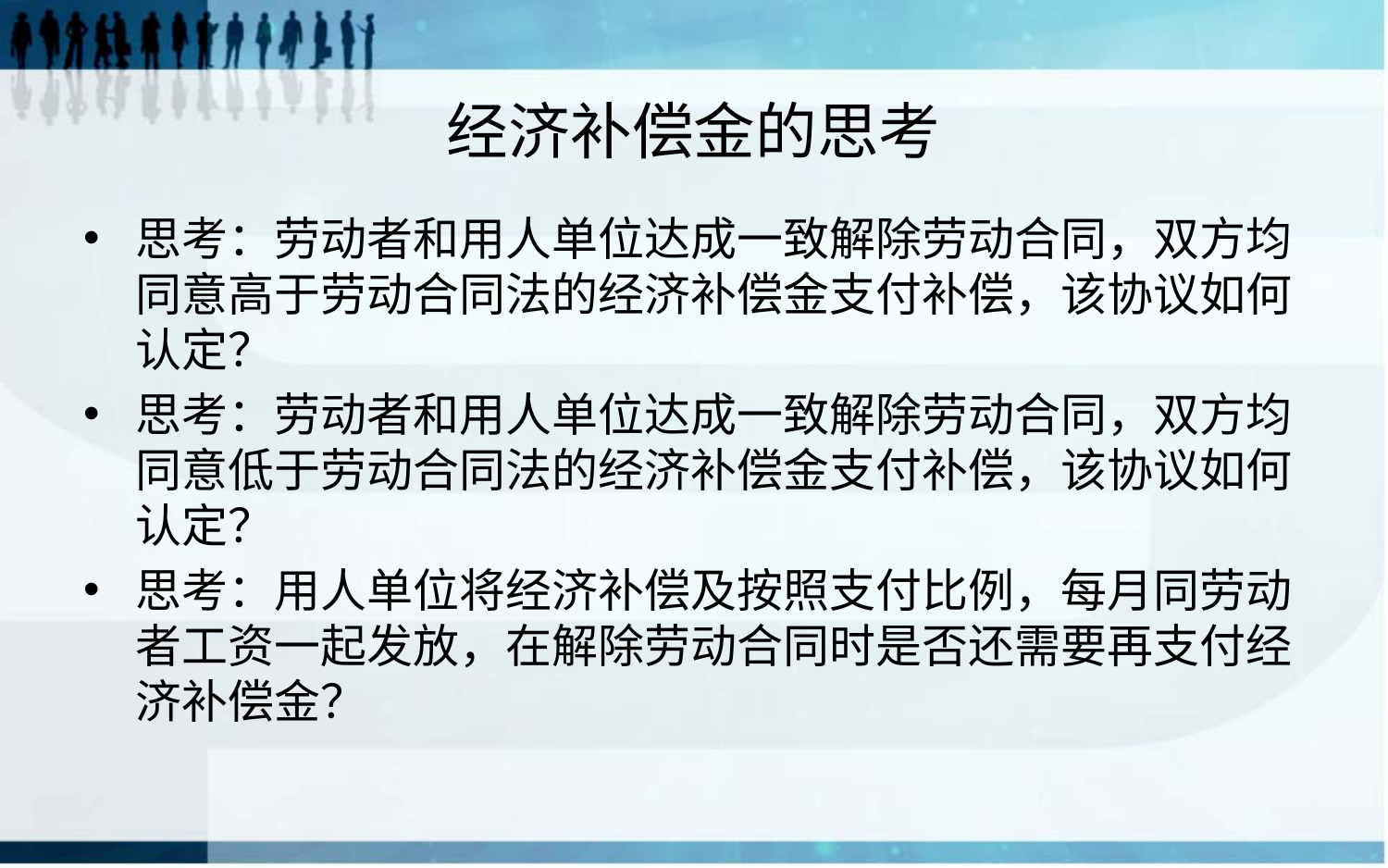

# 经济补偿金的思考
思考：劳动者和用人单位达成一致解除劳动合同，双方均同意高于劳动合同法的经济补偿金支付补偿，该协议如何认定？
思考：劳动者和用人单位达成一致解除劳动合同，双方均同意低于劳动合同法的经济补偿金支付补偿，该协议如何认定？
思考：用人单位将经济补偿及按照支付比例，每月同劳动者工资一起发放，在解除劳动合同时是否还需要再支付经济补偿金？